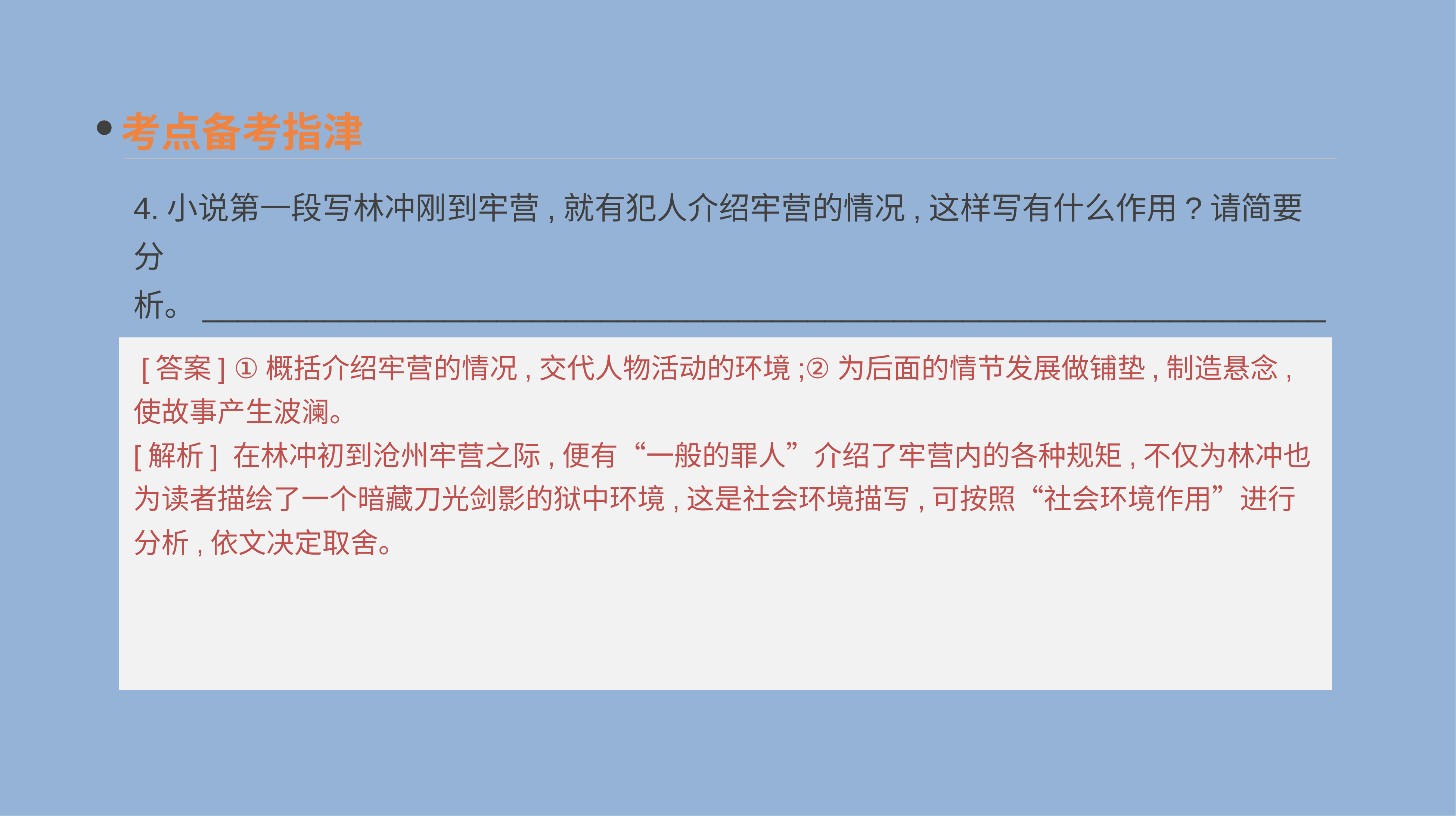

考点备考指津

4.小说第一段写林冲刚到牢营,就有犯人介绍牢营的情况,这样写有什么作用?请简要分析。__________________________________________________________________________________________________________________________________________________________________________

 [答案] ①概括介绍牢营的情况,交代人物活动的环境;②为后面的情节发展做铺垫,制造悬念,使故事产生波澜。
[解析] 在林冲初到沧州牢营之际,便有“一般的罪人”介绍了牢营内的各种规矩,不仅为林冲也为读者描绘了一个暗藏刀光剑影的狱中环境,这是社会环境描写,可按照“社会环境作用”进行分析,依文决定取舍。